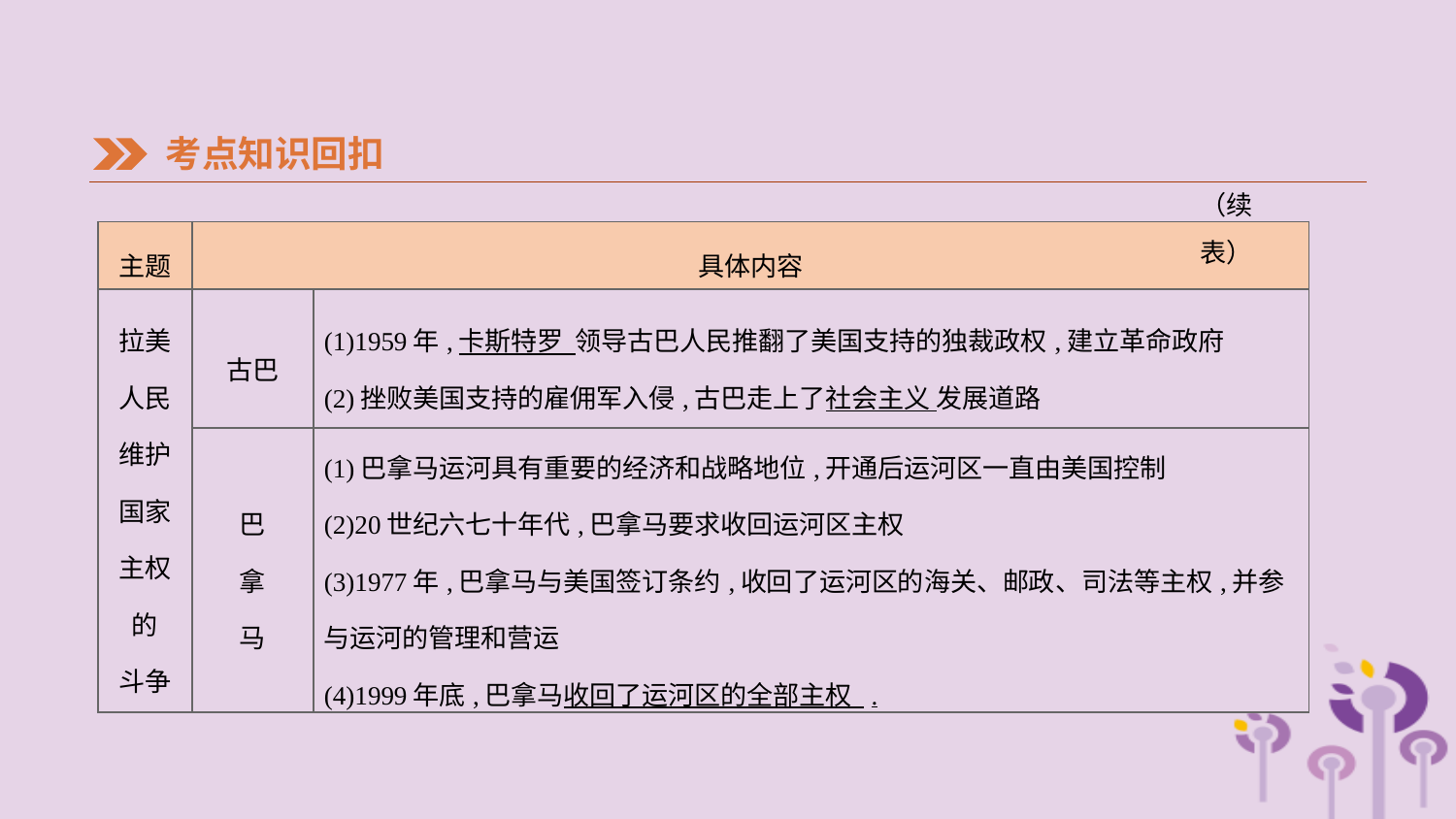

考点知识回扣

（续表）
| 主题 | 具体内容 |  |
| --- | --- | --- |
| 拉美 人民 维护 国家 主权 的 斗争 | 古巴 | (1)1959年,卡斯特罗 领导古巴人民推翻了美国支持的独裁政权,建立革命政府 (2)挫败美国支持的雇佣军入侵,古巴走上了社会主义 发展道路 |
|  | 巴 拿 马 | (1)巴拿马运河具有重要的经济和战略地位,开通后运河区一直由美国控制 (2)20世纪六七十年代,巴拿马要求收回运河区主权 (3)1977年,巴拿马与美国签订条约,收回了运河区的海关、邮政、司法等主权,并参与运河的管理和营运 (4)1999年底,巴拿马收回了运河区的全部主权 . |